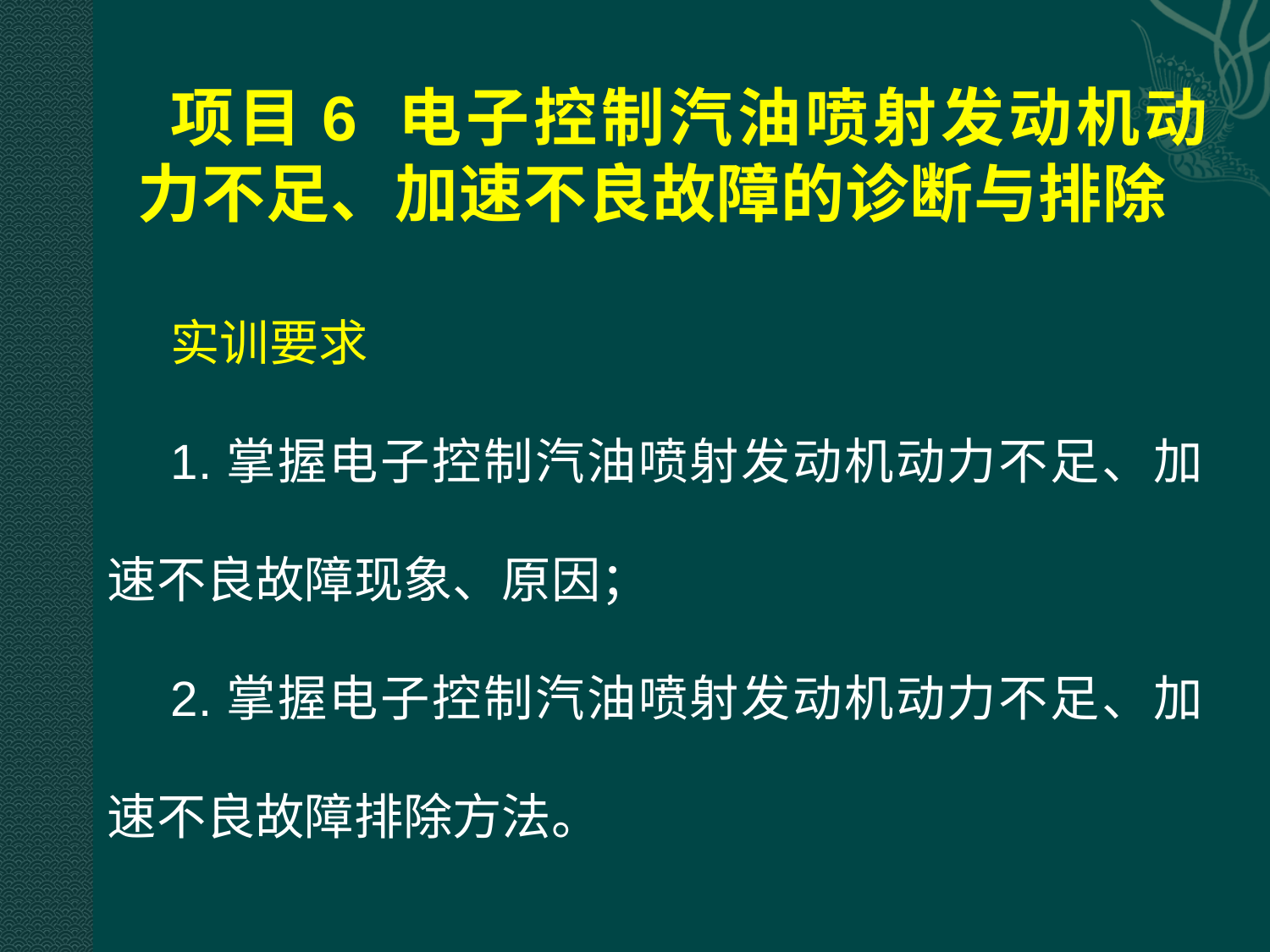

# 项目6 电子控制汽油喷射发动机动 力不足、加速不良故障的诊断与排除
实训要求
1.掌握电子控制汽油喷射发动机动力不足、加速不良故障现象、原因；
2.掌握电子控制汽油喷射发动机动力不足、加速不良故障排除方法。